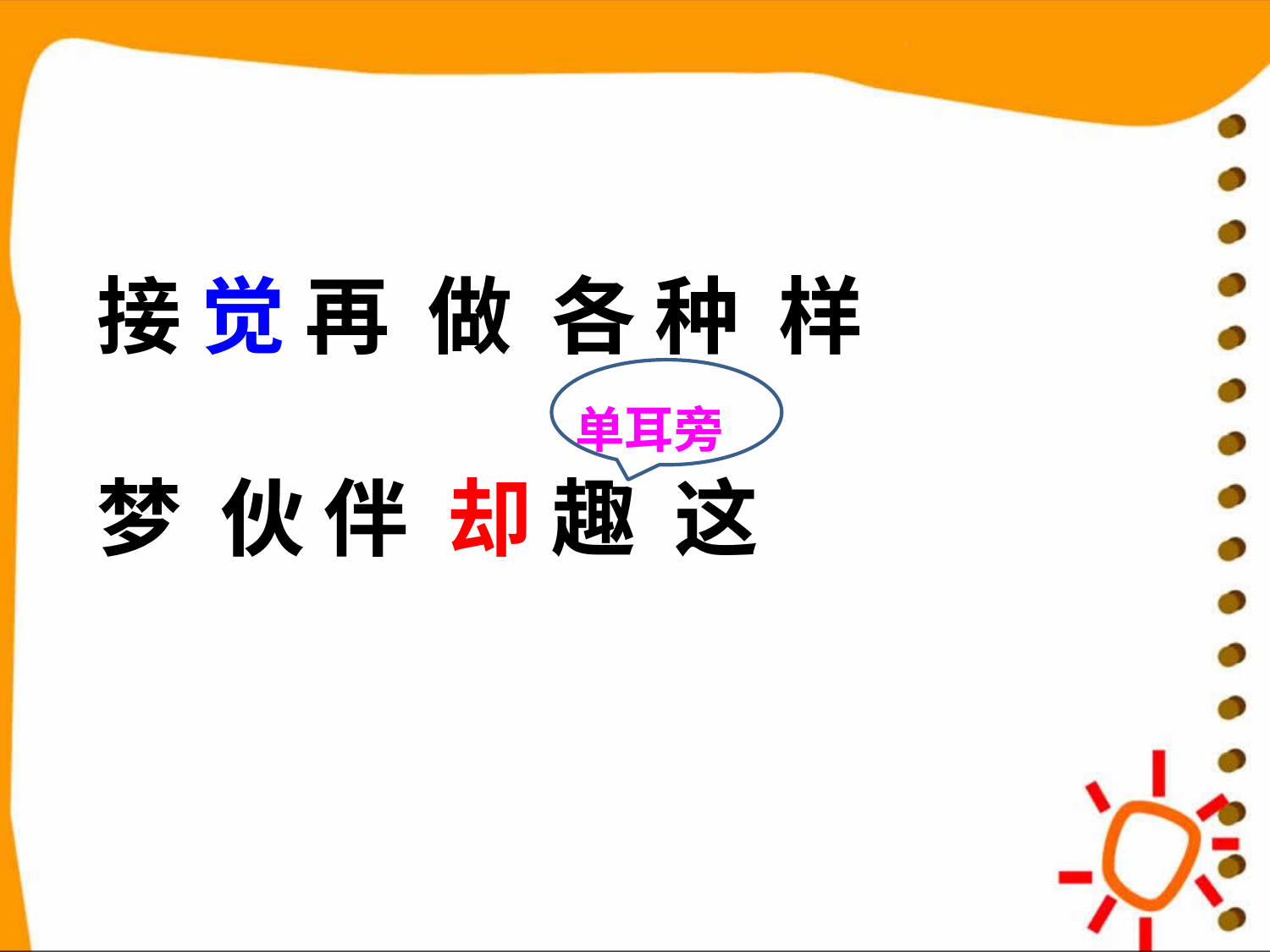

#

接 觉 再  做  各 种  样

梦  伙 伴  却 趣  这
单耳旁单耳旁
单耳旁